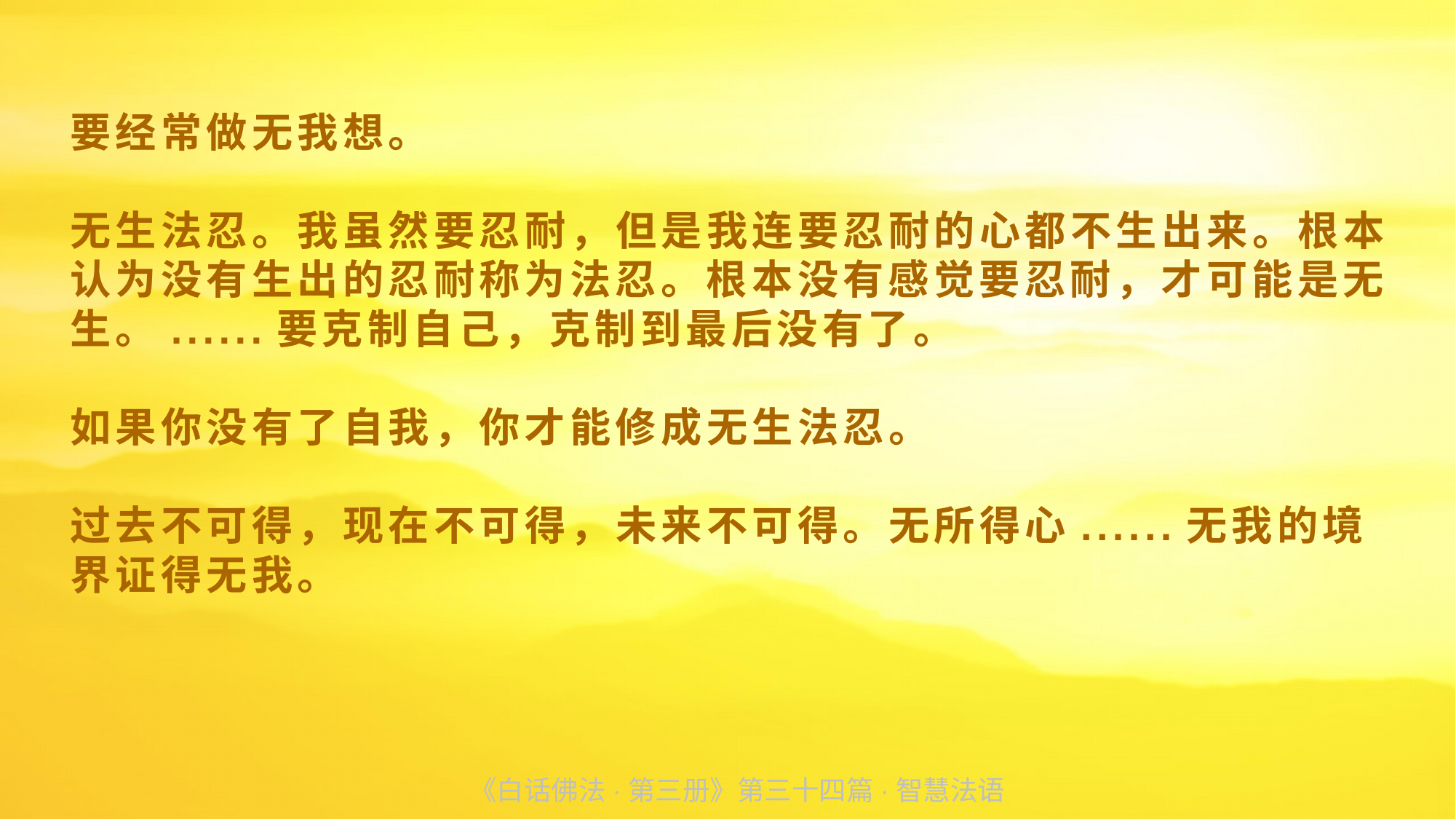

要经常做无我想。

无生法忍。我虽然要忍耐，但是我连要忍耐的心都不生出来。根本认为没有生出的忍耐称为法忍。根本没有感觉要忍耐，才可能是无生。......要克制自己，克制到最后没有了。

如果你没有了自我，你才能修成无生法忍。

过去不可得，现在不可得，未来不可得。无所得心......无我的境界证得无我。
  《白话佛法·第三册》第三十四篇·智慧法语